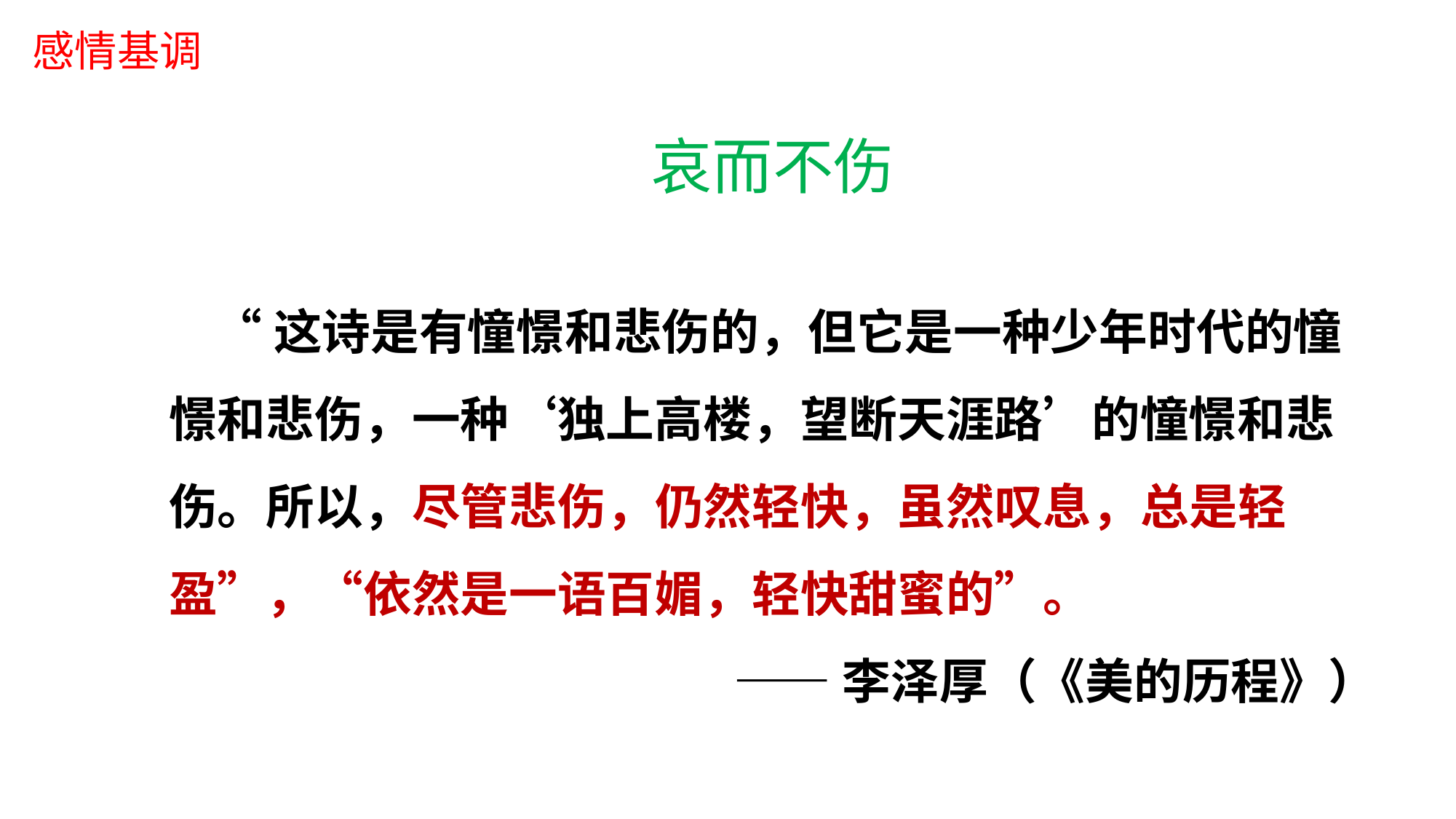

感情基调
哀而不伤
    “这诗是有憧憬和悲伤的，但它是一种少年时代的憧憬和悲伤，一种‘独上高楼，望断天涯路’的憧憬和悲伤。所以，尽管悲伤，仍然轻快，虽然叹息，总是轻盈”，“依然是一语百媚，轻快甜蜜的”。
        ——李泽厚（《美的历程》）